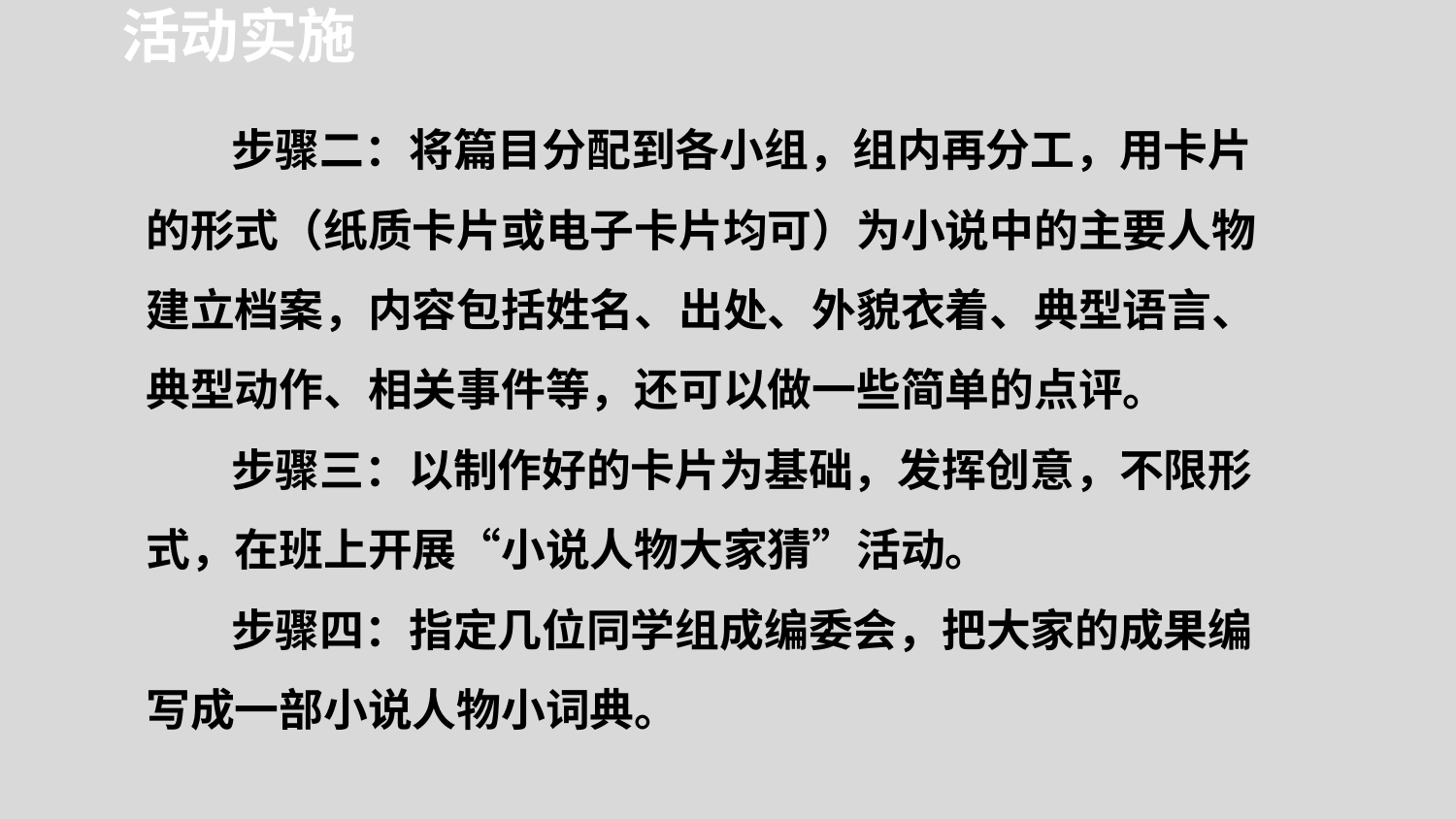

活动实施
步骤二：将篇目分配到各小组，组内再分工，用卡片的形式（纸质卡片或电子卡片均可）为小说中的主要人物建立档案，内容包括姓名、出处、外貌衣着、典型语言、典型动作、相关事件等，还可以做一些简单的点评。
步骤三：以制作好的卡片为基础，发挥创意，不限形式，在班上开展“小说人物大家猜”活动。
步骤四：指定几位同学组成编委会，把大家的成果编写成一部小说人物小词典。